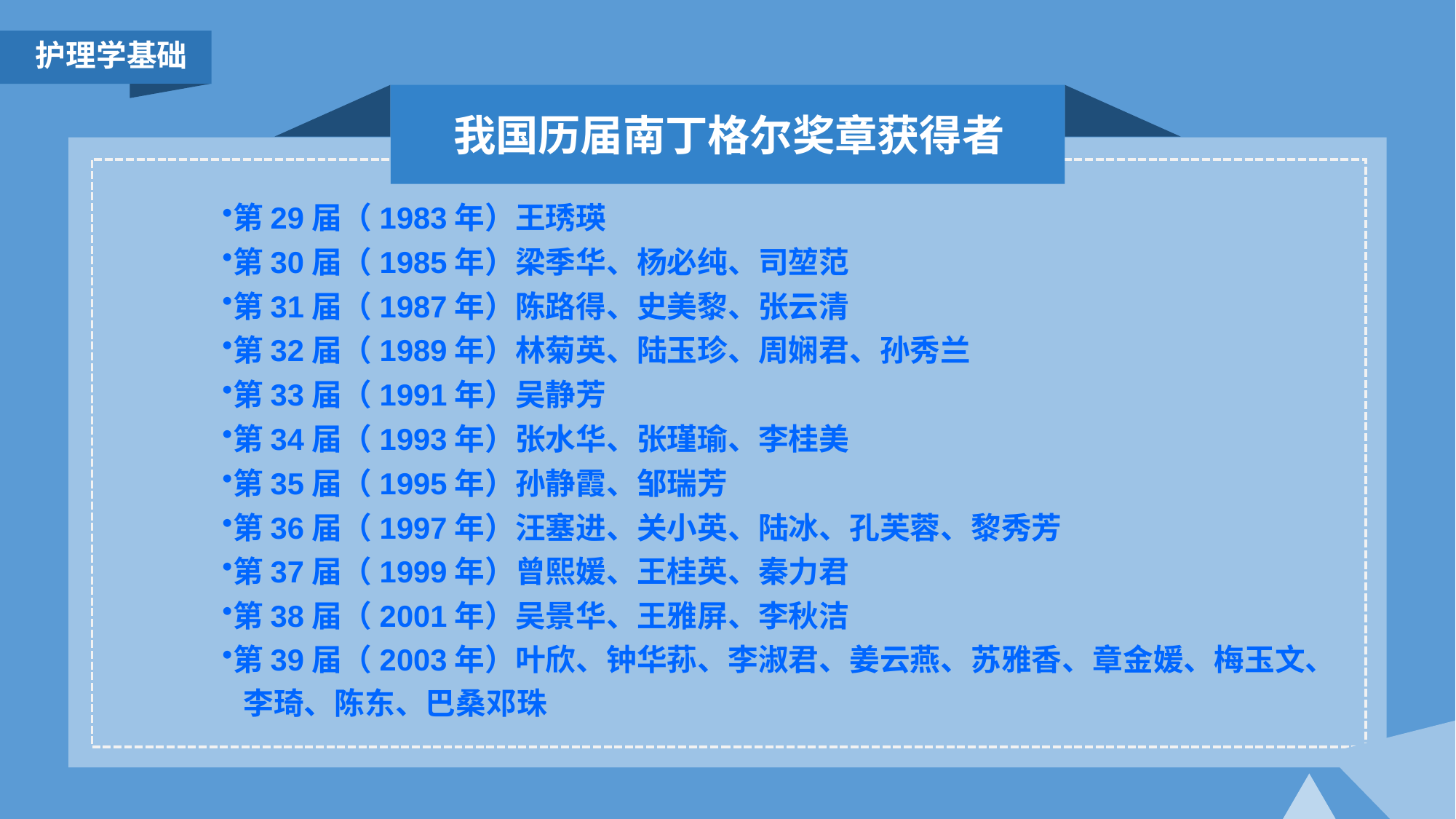

护理学基础

我国历届南丁格尔奖章获得者

第29届（1983年）王琇瑛
第30届（1985年）梁季华、杨必纯、司堃范
第31届（1987年）陈路得、史美黎、张云清
第32届（1989年）林菊英、陆玉珍、周娴君、孙秀兰
第33届（1991年）吴静芳
第34届（1993年）张水华、张瑾瑜、李桂美
第35届（1995年）孙静霞、邹瑞芳
第36届（1997年）汪塞进、关小英、陆冰、孔芙蓉、黎秀芳
第37届（1999年）曾熙媛、王桂英、秦力君
第38届（2001年）吴景华、王雅屏、李秋洁
第39届（2003年）叶欣、钟华荪、李淑君、姜云燕、苏雅香、章金媛、梅玉文、
  李琦、陈东、巴桑邓珠